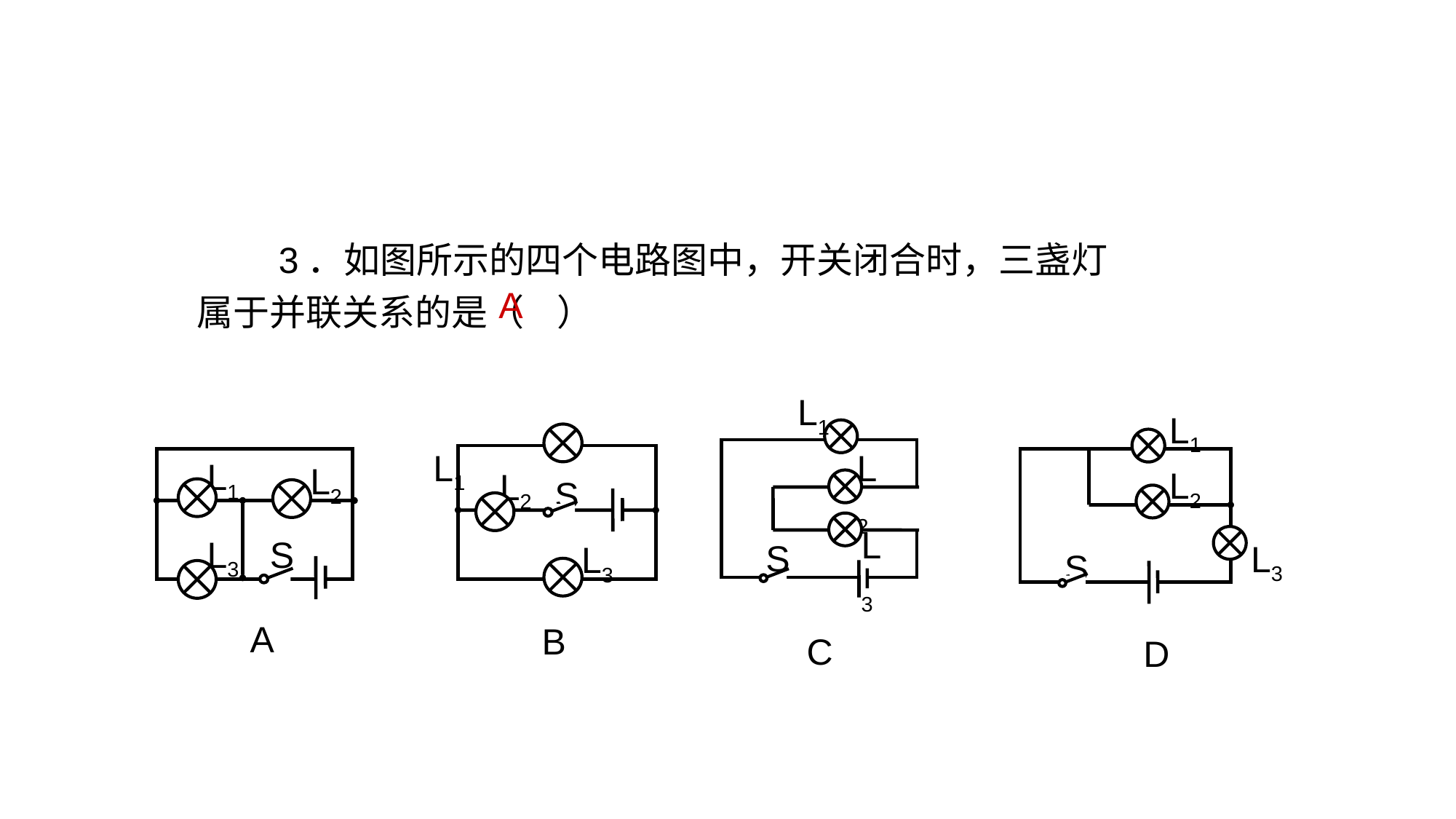

3．如图所示的四个电路图中，开关闭合时，三盏灯属于并联关系的是（    ）
A
L1

L2

L3
S

L1

L2

L3
S

L2
S

L3

L1

L1
L2

L3
S

A
B
C
D